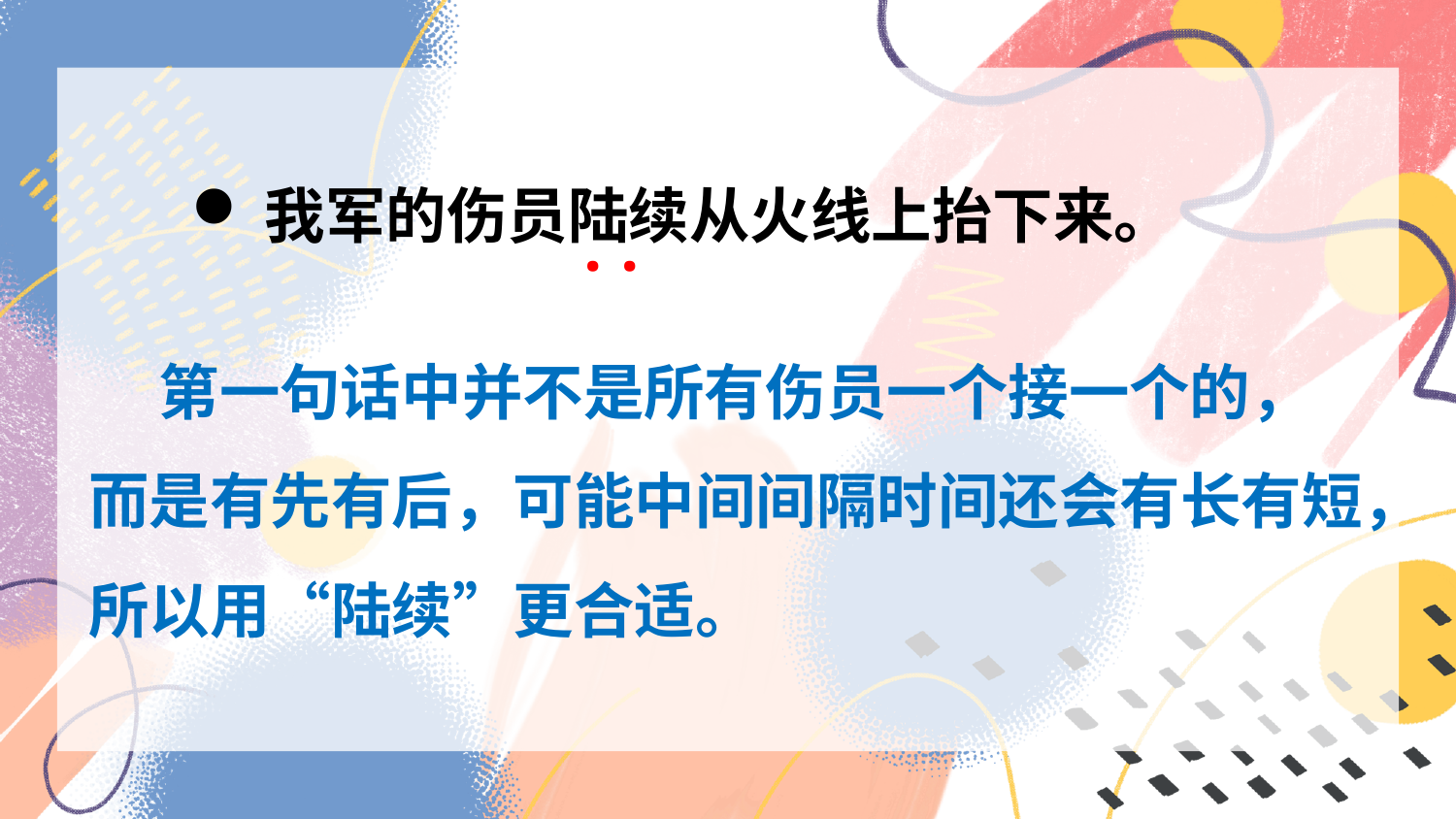

我军的伤员陆续从火线上抬下来。
··
    第一句话中并不是所有伤员一个接一个的，而是有先有后，可能中间间隔时间还会有长有短，所以用“陆续”更合适。